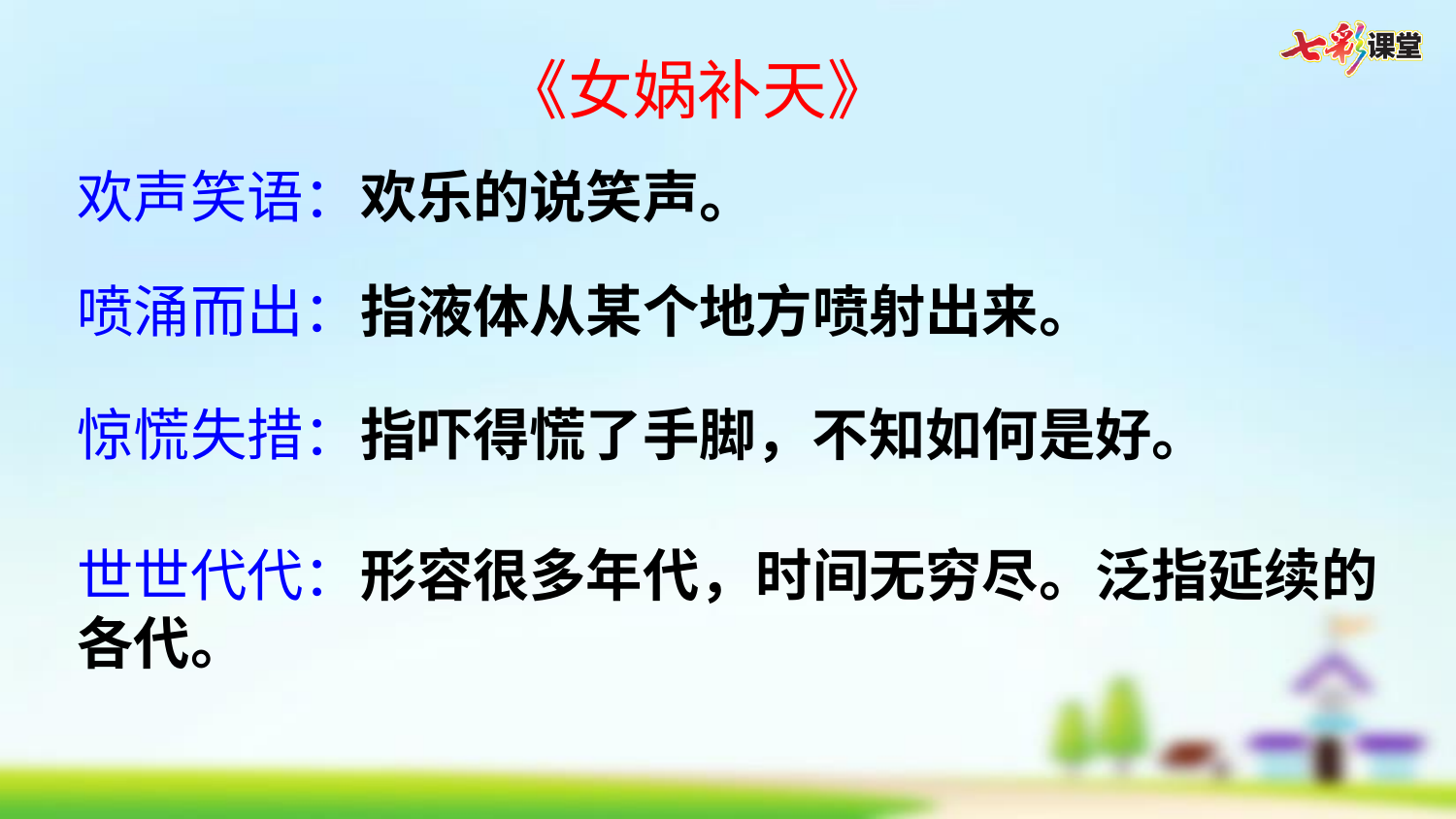

《女娲补天》
欢声笑语：欢乐的说笑声。
喷涌而出：指液体从某个地方喷射出来。
惊慌失措：指吓得慌了手脚，不知如何是好。
世世代代：形容很多年代，时间无穷尽。泛指延续的各代。